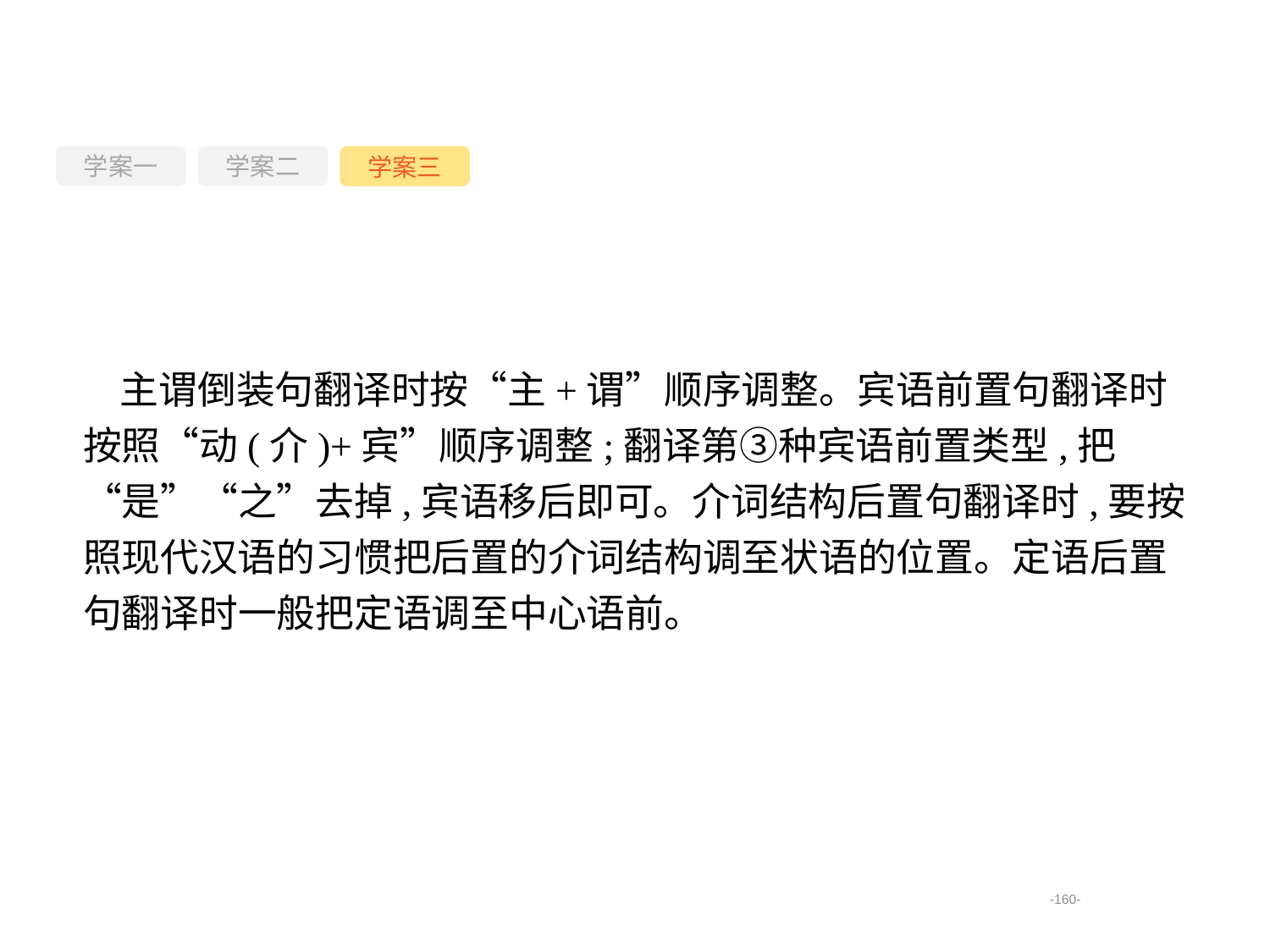

学案一
学案三
学案二
主谓倒装句翻译时按“主+谓”顺序调整。宾语前置句翻译时按照“动(介)+宾”顺序调整;翻译第③种宾语前置类型,把“是”“之”去掉,宾语移后即可。介词结构后置句翻译时,要按照现代汉语的习惯把后置的介词结构调至状语的位置。定语后置句翻译时一般把定语调至中心语前。
-160-